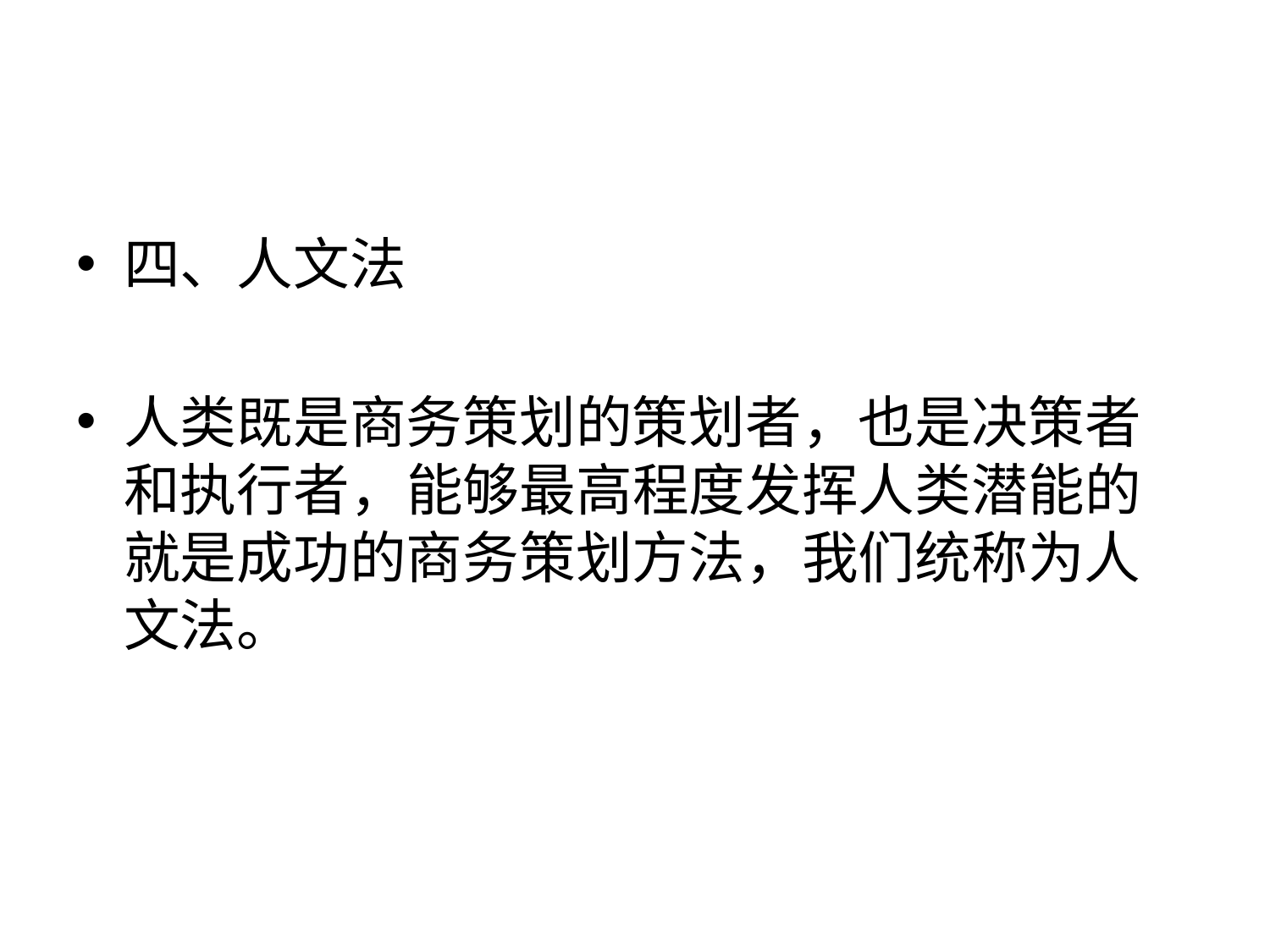

#
四、人文法

人类既是商务策划的策划者，也是决策者和执行者，能够最高程度发挥人类潜能的就是成功的商务策划方法，我们统称为人文法。